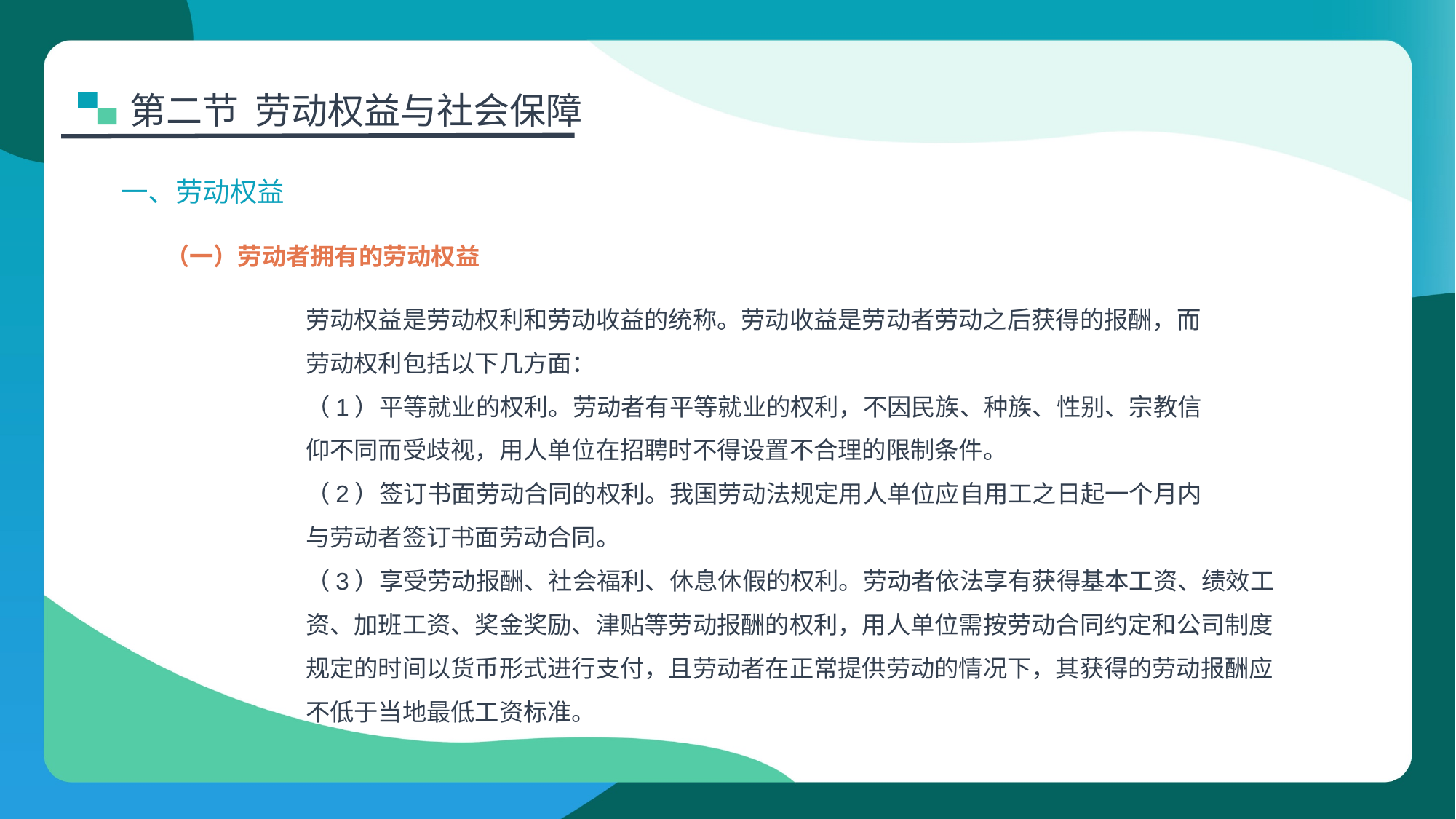

第二节  劳动权益与社会保障

一、劳动权益
（一）劳动者拥有的劳动权益
劳动权益是劳动权利和劳动收益的统称。劳动收益是劳动者劳动之后获得的报酬，而
劳动权利包括以下几方面：
（1）平等就业的权利。劳动者有平等就业的权利，不因民族、种族、性别、宗教信
仰不同而受歧视，用人单位在招聘时不得设置不合理的限制条件。
（2）签订书面劳动合同的权利。我国劳动法规定用人单位应自用工之日起一个月内
与劳动者签订书面劳动合同。
（3）享受劳动报酬、社会福利、休息休假的权利。劳动者依法享有获得基本工资、绩效工资、加班工资、奖金奖励、津贴等劳动报酬的权利，用人单位需按劳动合同约定和公司制度规定的时间以货币形式进行支付，且劳动者在正常提供劳动的情况下，其获得的劳动报酬应不低于当地最低工资标准。